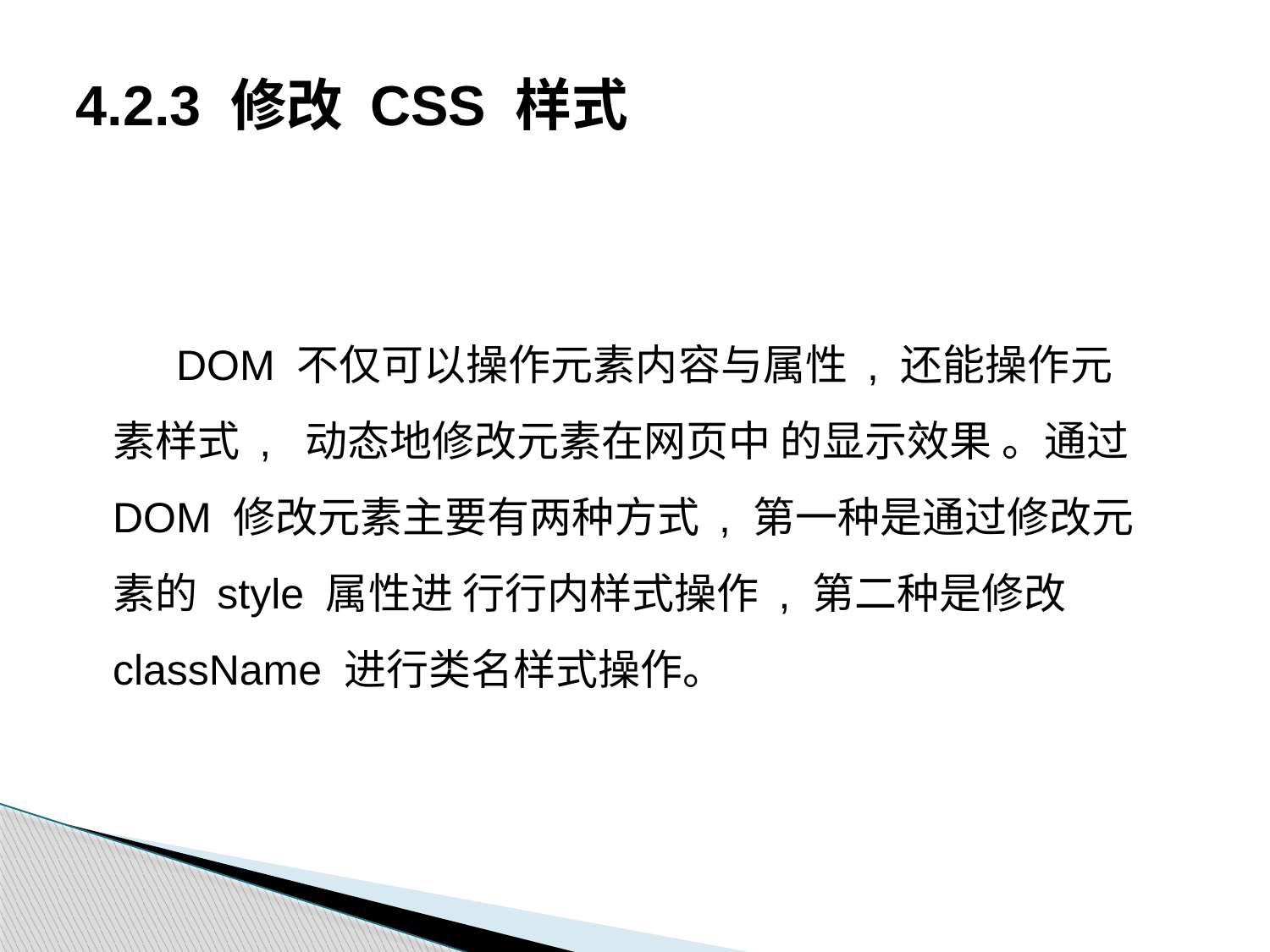

# 4.2.3 修改 CSS 样式
DOM 不仅可以操作元素内容与属性 , 还能操作元素样式 ,  动态地修改元素在网页中 的显示效果 。通过 DOM 修改元素主要有两种方式 , 第一种是通过修改元素的 style 属性进 行行内样式操作 , 第二种是修改 className 进行类名样式操作。